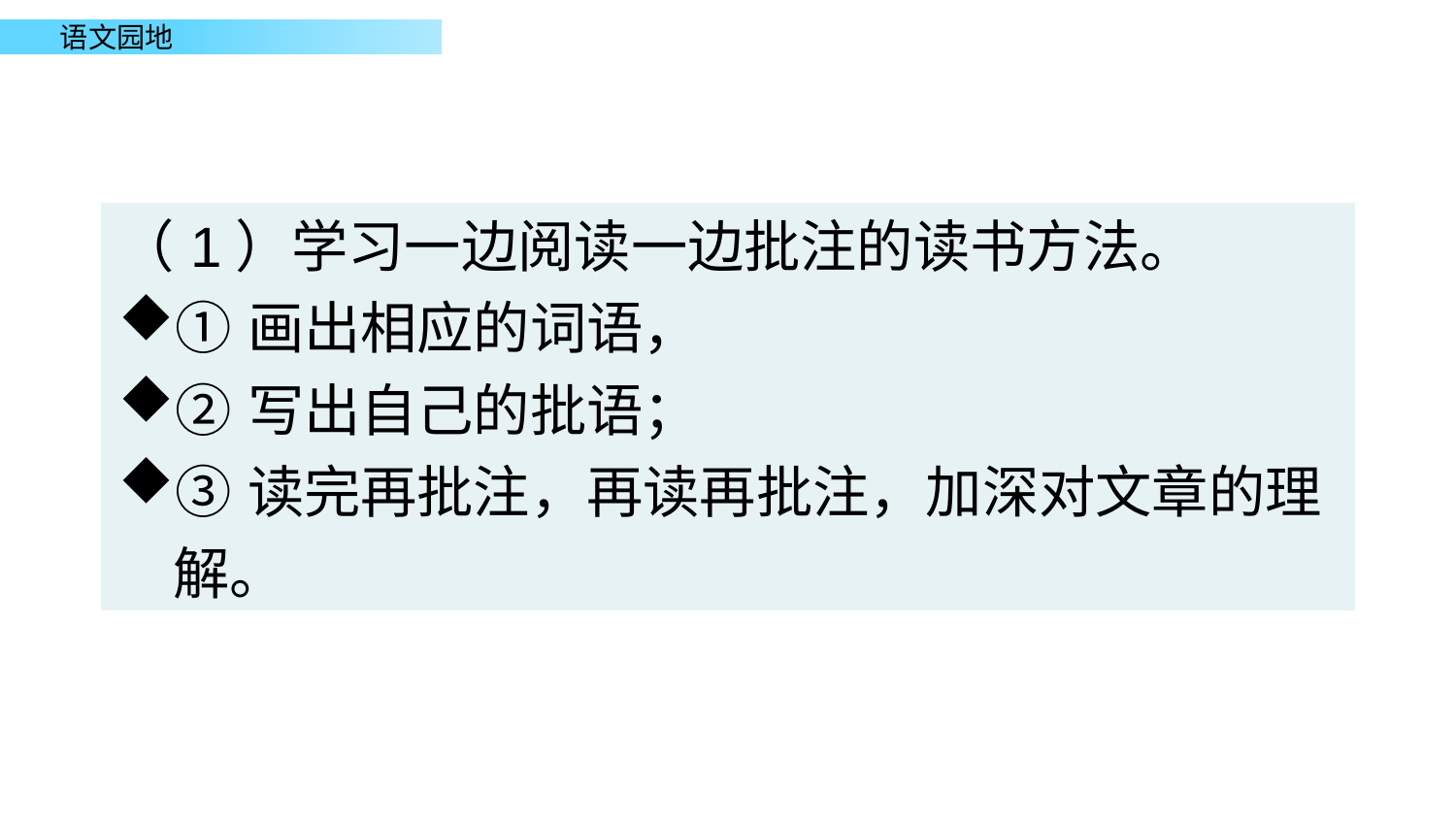

| （1）学习一边阅读一边批注的读书方法。 ①画出相应的词语， ②写出自己的批语； ③读完再批注，再读再批注，加深对文章的理解。 |
| --- |